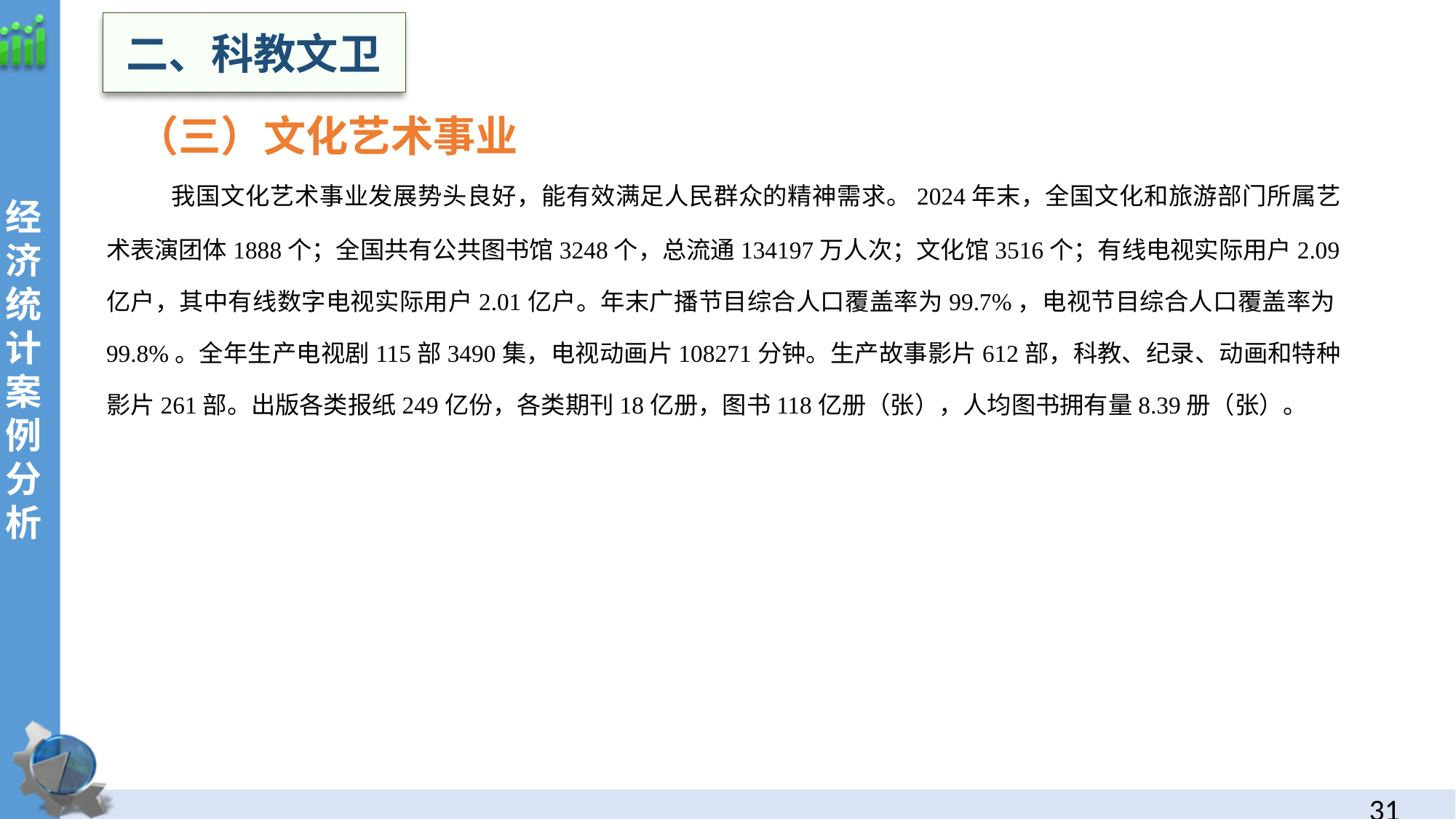

二、科教文卫

（三）文化艺术事业
   我国文化艺术事业发展势头良好，能有效满足人民群众的精神需求。2024年末，全国文化和旅游部门所属艺术表演团体1888个；全国共有公共图书馆3248个，总流通134197万人次；文化馆3516个；有线电视实际用户2.09亿户，其中有线数字电视实际用户2.01亿户。年末广播节目综合人口覆盖率为99.7%，电视节目综合人口覆盖率为99.8%。全年生产电视剧115部3490集，电视动画片108271分钟。生产故事影片612部，科教、纪录、动画和特种影片261部。出版各类报纸249亿份，各类期刊18亿册，图书118亿册（张），人均图书拥有量8.39册（张）。

经
济统计案例分析
31